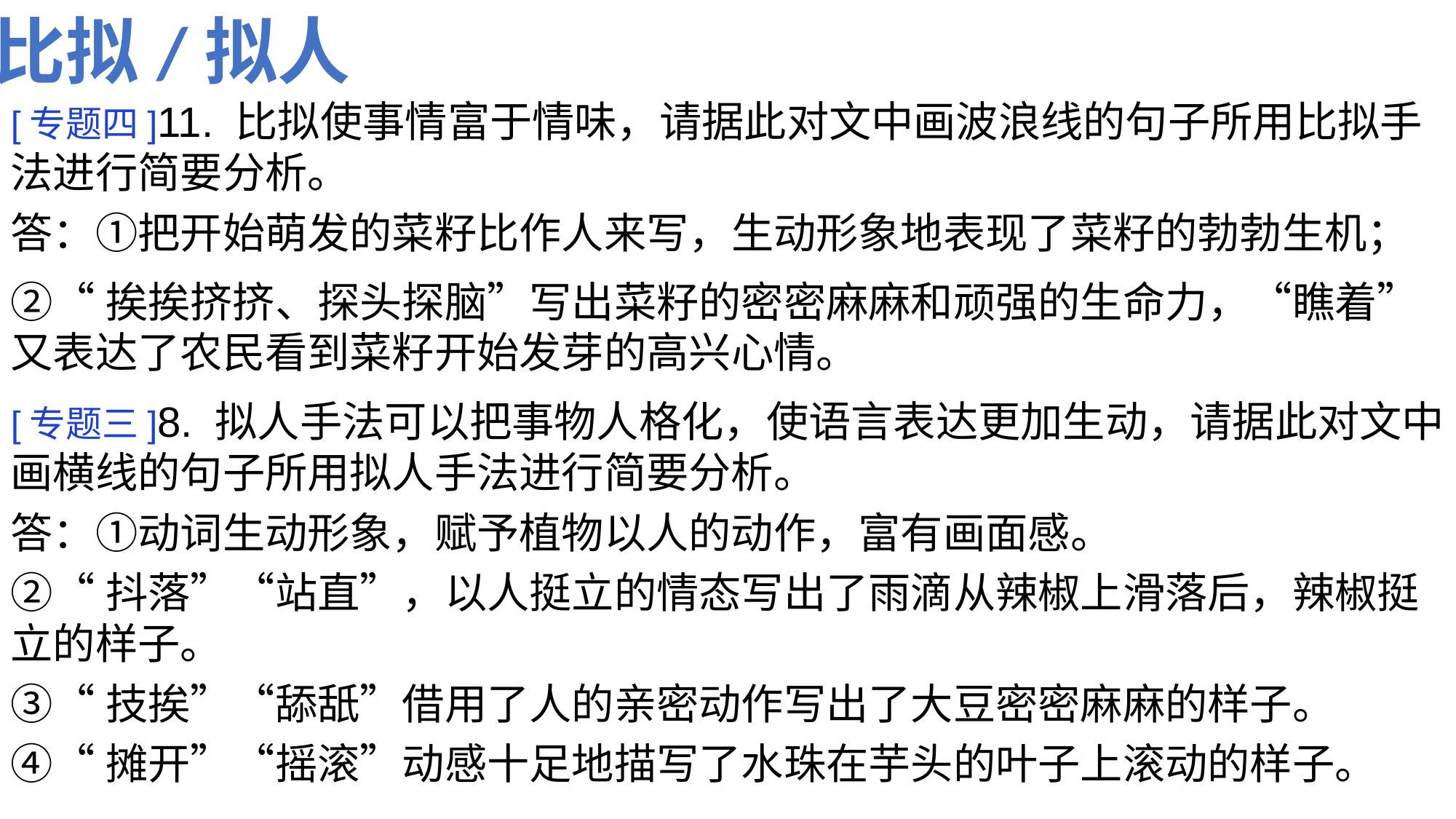

比拟/拟人
[专题四]11. 比拟使事情富于情味，请据此对文中画波浪线的句子所用比拟手法进行简要分析。
答：①把开始萌发的菜籽比作人来写，生动形象地表现了菜籽的勃勃生机；
②“挨挨挤挤、探头探脑”写出菜籽的密密麻麻和顽强的生命力，“瞧着”又表达了农民看到菜籽开始发芽的高兴心情。
[专题三]8. 拟人手法可以把事物人格化，使语言表达更加生动，请据此对文中画横线的句子所用拟人手法进行简要分析。
答：①动词生动形象，赋予植物以人的动作，富有画面感。
②“抖落”“站直”，以人挺立的情态写出了雨滴从辣椒上滑落后，辣椒挺立的样子。
③“技挨”“舔舐”借用了人的亲密动作写出了大豆密密麻麻的样子。
④“摊开”“摇滚”动感十足地描写了水珠在芋头的叶子上滚动的样子。